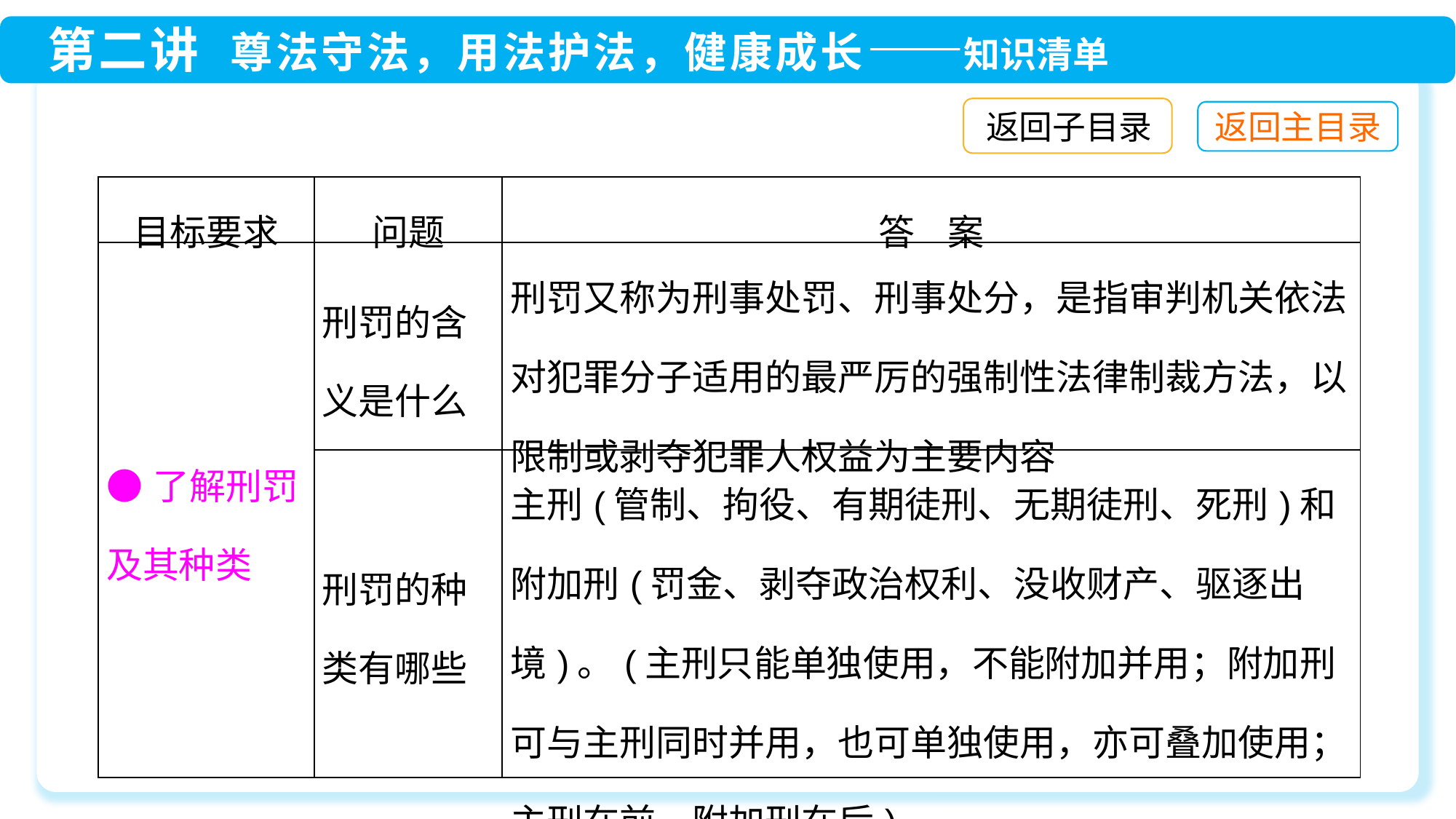

返回子目录
| 目标要求 | 问题 | 答 案 |
| --- | --- | --- |
| ●了解刑罚及其种类 | 刑罚的含义是什么 | 刑罚又称为刑事处罚、刑事处分，是指审判机关依法对犯罪分子适用的最严厉的强制性法律制裁方法，以限制或剥夺犯罪人权益为主要内容 |
|  | 刑罚的种类有哪些 | 主刑(管制、拘役、有期徒刑、无期徒刑、死刑)和附加刑(罚金、剥夺政治权利、没收财产、驱逐出境)。(主刑只能单独使用，不能附加并用；附加刑可与主刑同时并用，也可单独使用，亦可叠加使用；主刑在前，附加刑在后) |